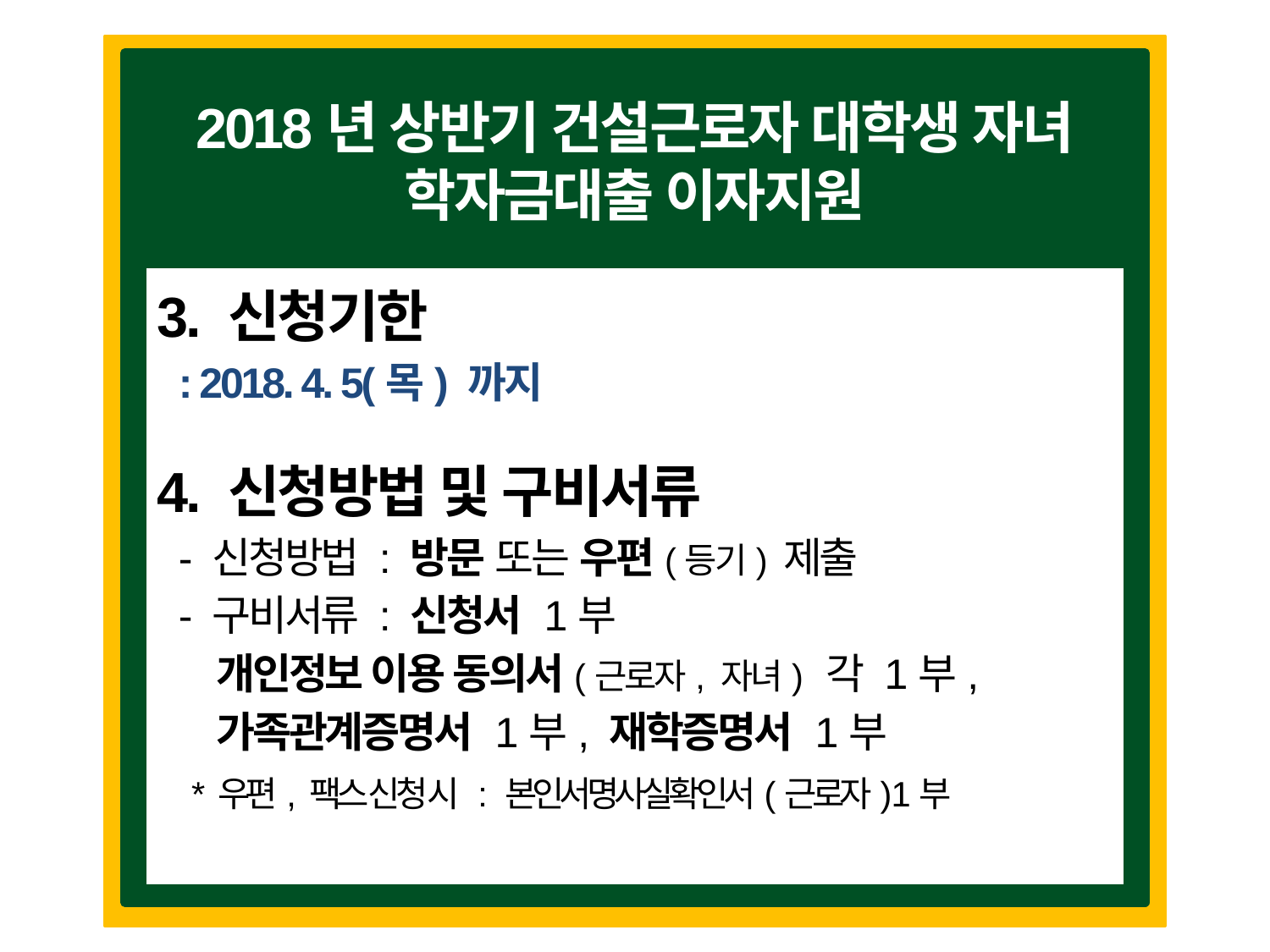

2018년 상반기 건설근로자 대학생 자녀
학자금대출 이자지원

3. 신청기한
  : 2018. 4. 5(목) 까지

4. 신청방법 및 구비서류
  - 신청방법 : 방문 또는 우편(등기) 제출
  - 구비서류 : 신청서 1부
     개인정보 이용 동의서(근로자, 자녀)  각 1부,
     가족관계증명서 1부, 재학증명서 1부
        * 우편, 팩스 신청 시  :  본인서명사실확인서(근로자) 1부